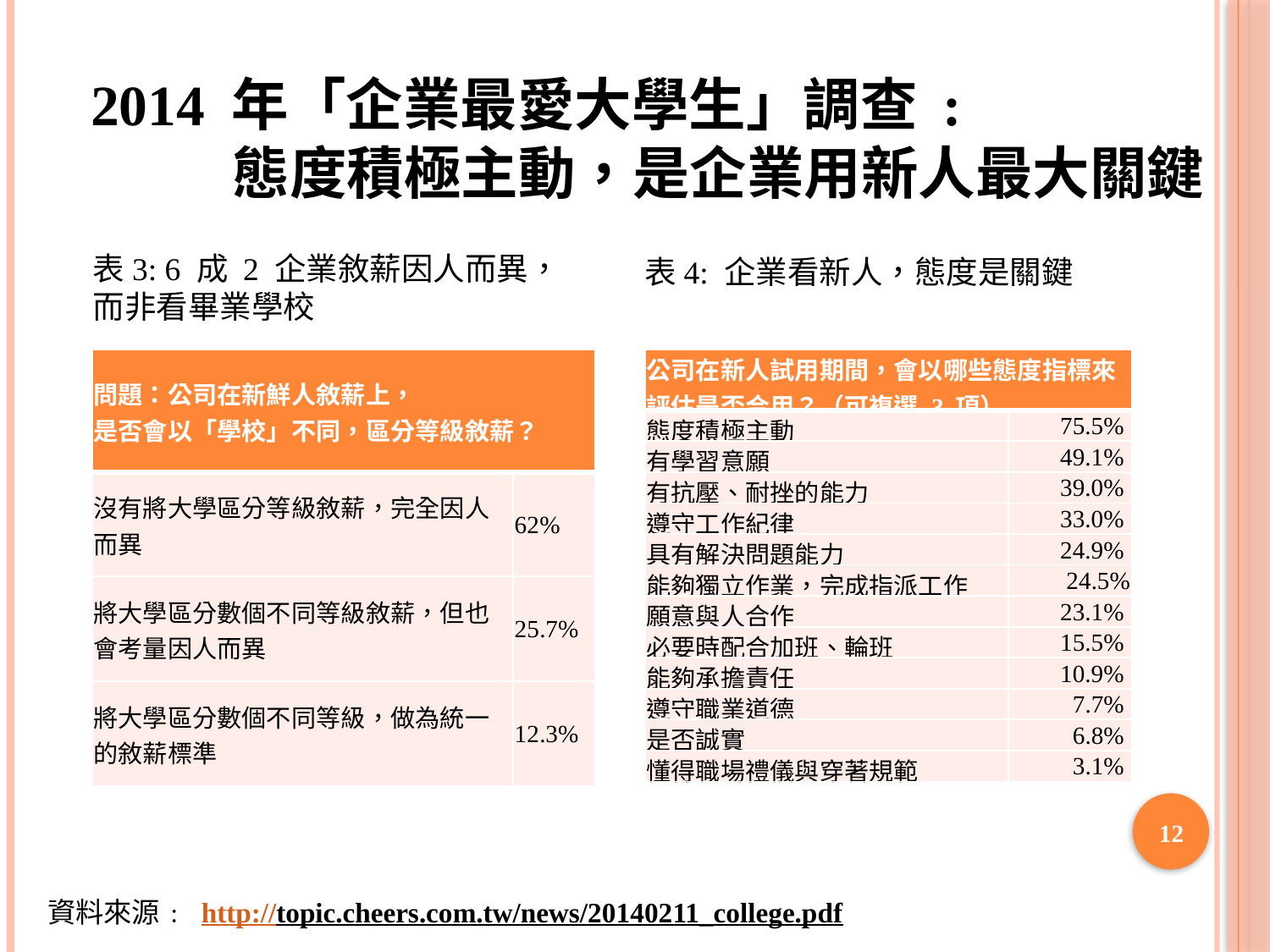

2014 年「企業最愛大學生」調查 :
          態度積極主動，是企業用新人最大關鍵
表3: 6 成 2 企業敘薪因人而異，
而非看畢業學校
表4: 企業看新人，態度是關鍵
| 公司在新人試用期間，會以哪些態度指標來評估是否合用？（可複選 3 項） |  |
| --- | --- |
| 態度積極主動 | 75.5% |
| 有學習意願 | 49.1% |
| 有抗壓、耐挫的能力 | 39.0% |
| 遵守工作紀律 | 33.0% |
| 具有解決問題能力 | 24.9% |
| 能夠獨立作業，完成指派工作 | 24.5% |
| 願意與人合作 | 23.1% |
| 必要時配合加班、輪班 | 15.5% |
| 能夠承擔責任 | 10.9% |
| 遵守職業道德 | 7.7% |
| 是否誠實 | 6.8% |
| 懂得職場禮儀與穿著規範 | 3.1% |
| 問題：公司在新鮮人敘薪上， 是否會以「學校」不同，區分等級敘薪？ |  |
| --- | --- |
| 沒有將大學區分等級敘薪，完全因人而異 | 62% |
| 將大學區分數個不同等級敘薪，但也會考量因人而異 | 25.7% |
| 將大學區分數個不同等級，做為統一的敘薪標準 | 12.3% |
12
資料來源﹕ http://topic.cheers.com.tw/news/20140211_college.pdf